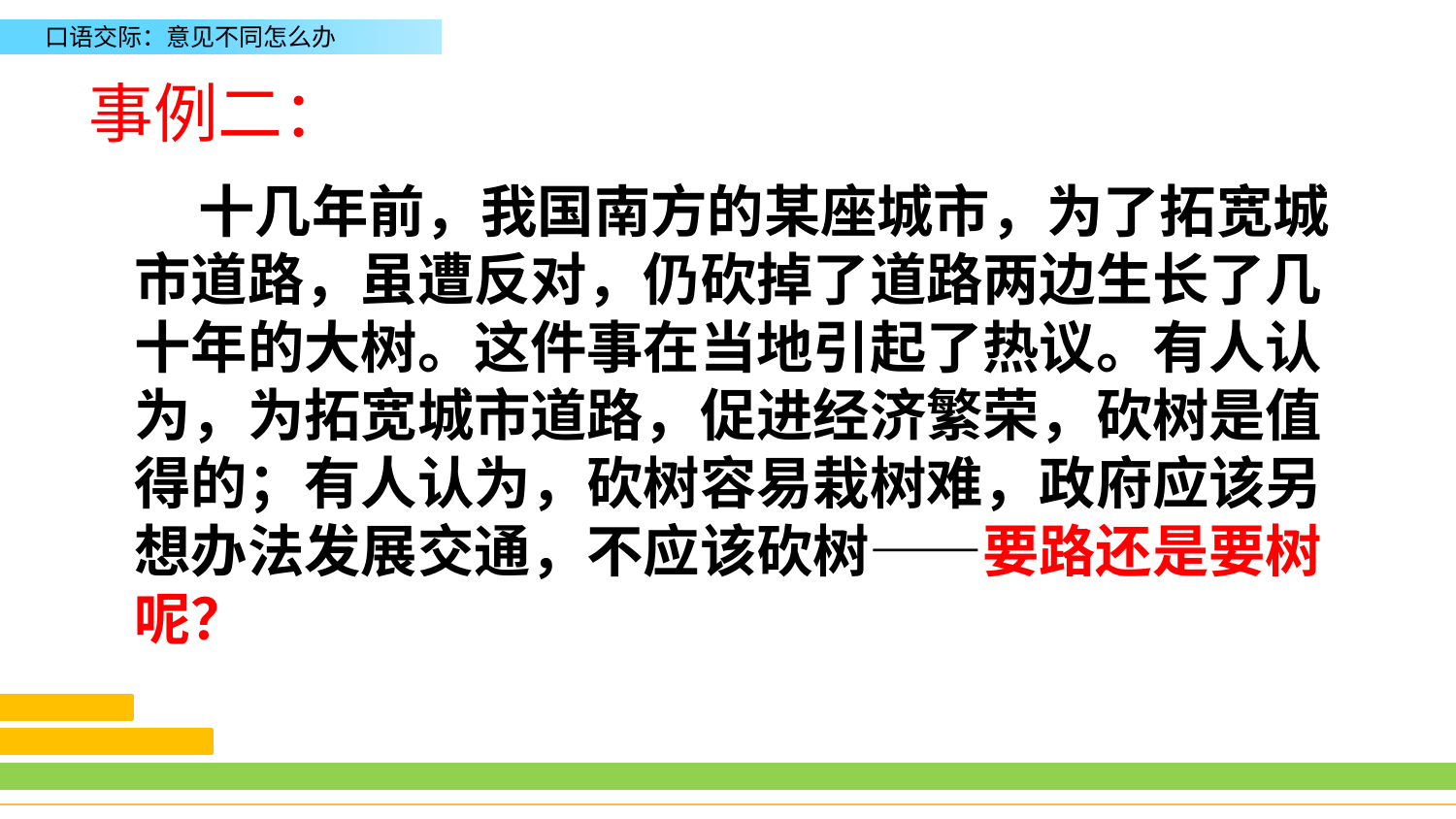

事例二：
    十几年前，我国南方的某座城市，为了拓宽城市道路，虽遭反对，仍砍掉了道路两边生长了几十年的大树。这件事在当地引起了热议。有人认为，为拓宽城市道路，促进经济繁荣，砍树是值得的；有人认为，砍树容易栽树难，政府应该另想办法发展交通，不应该砍树——要路还是要树呢？